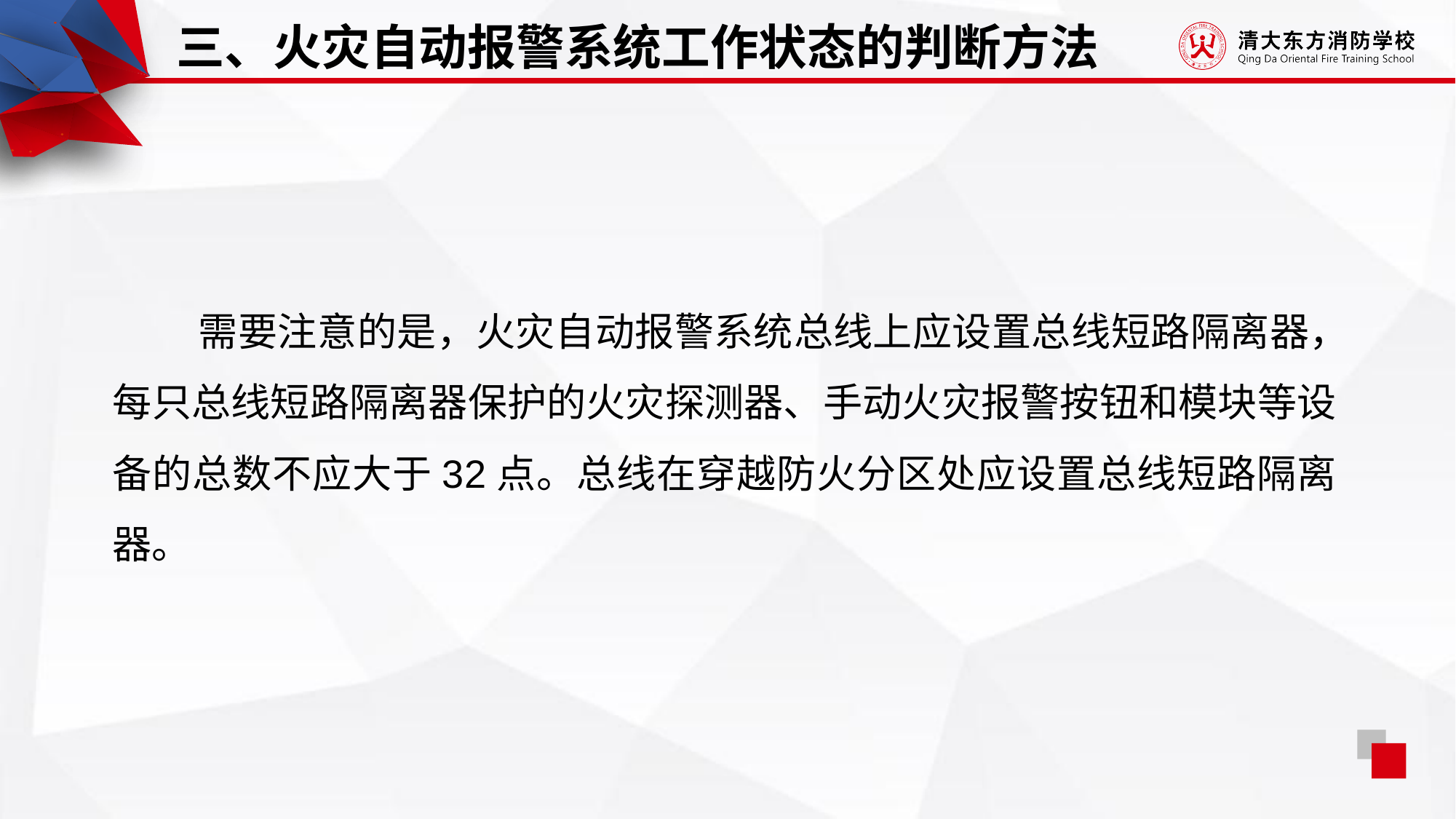

三、火灾自动报警系统工作状态的判断方法

需要注意的是，火灾自动报警系统总线上应设置总线短路隔离器，每只总线短路隔离器保护的火灾探测器、手动火灾报警按钮和模块等设备的总数不应大于32点。总线在穿越防火分区处应设置总线短路隔离器。